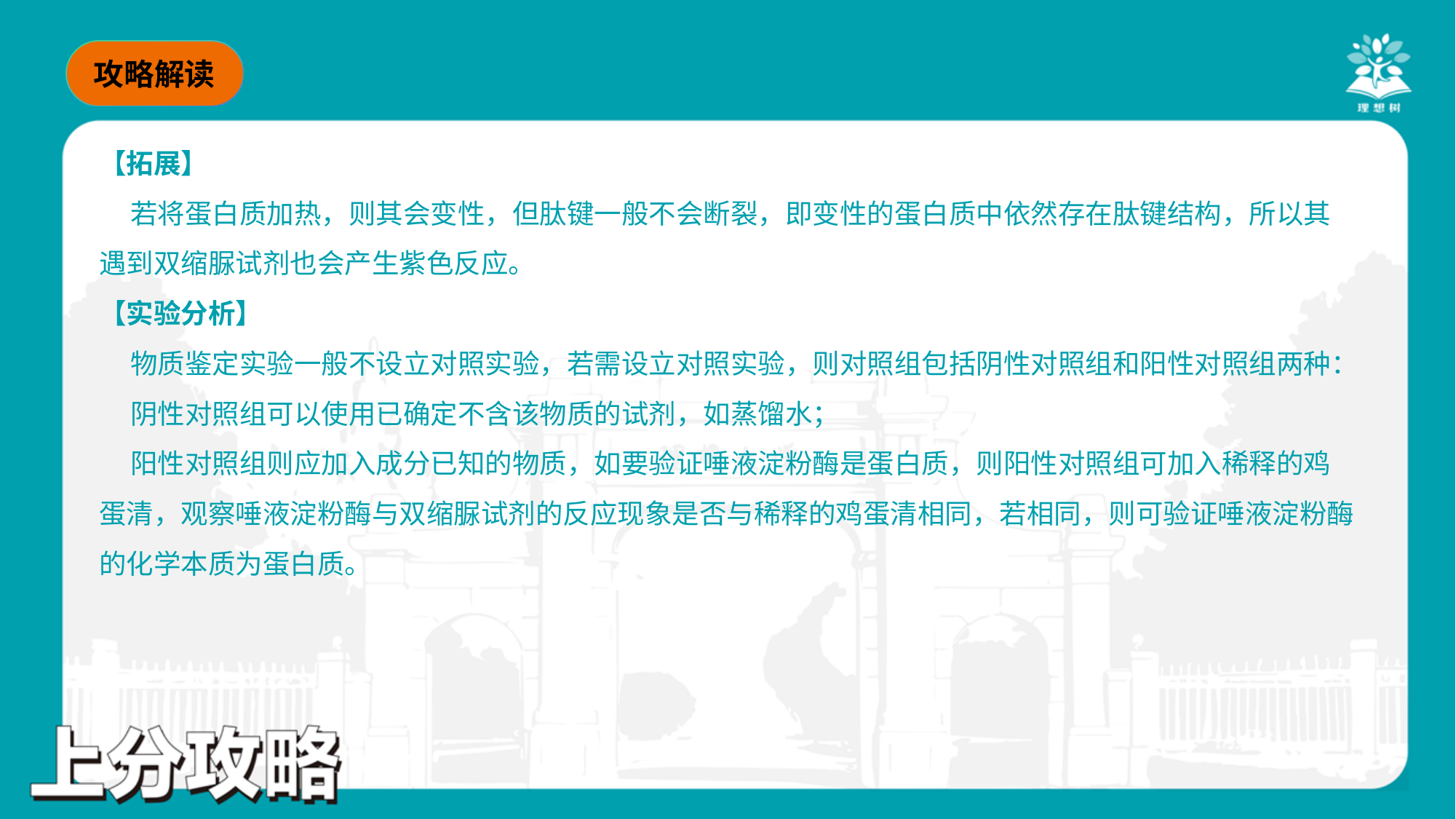

【拓展】
    若将蛋白质加热，则其会变性，但肽键一般不会断裂，即变性的蛋白质中依然存在肽键结构，所以其
遇到双缩脲试剂也会产生紫色反应。
【实验分析】
    物质鉴定实验一般不设立对照实验，若需设立对照实验，则对照组包括阴性对照组和阳性对照组两种：
    阴性对照组可以使用已确定不含该物质的试剂，如蒸馏水；
    阳性对照组则应加入成分已知的物质，如要验证唾液淀粉酶是蛋白质，则阳性对照组可加入稀释的鸡
蛋清，观察唾液淀粉酶与双缩脲试剂的反应现象是否与稀释的鸡蛋清相同，若相同，则可验证唾液淀粉酶
的化学本质为蛋白质。